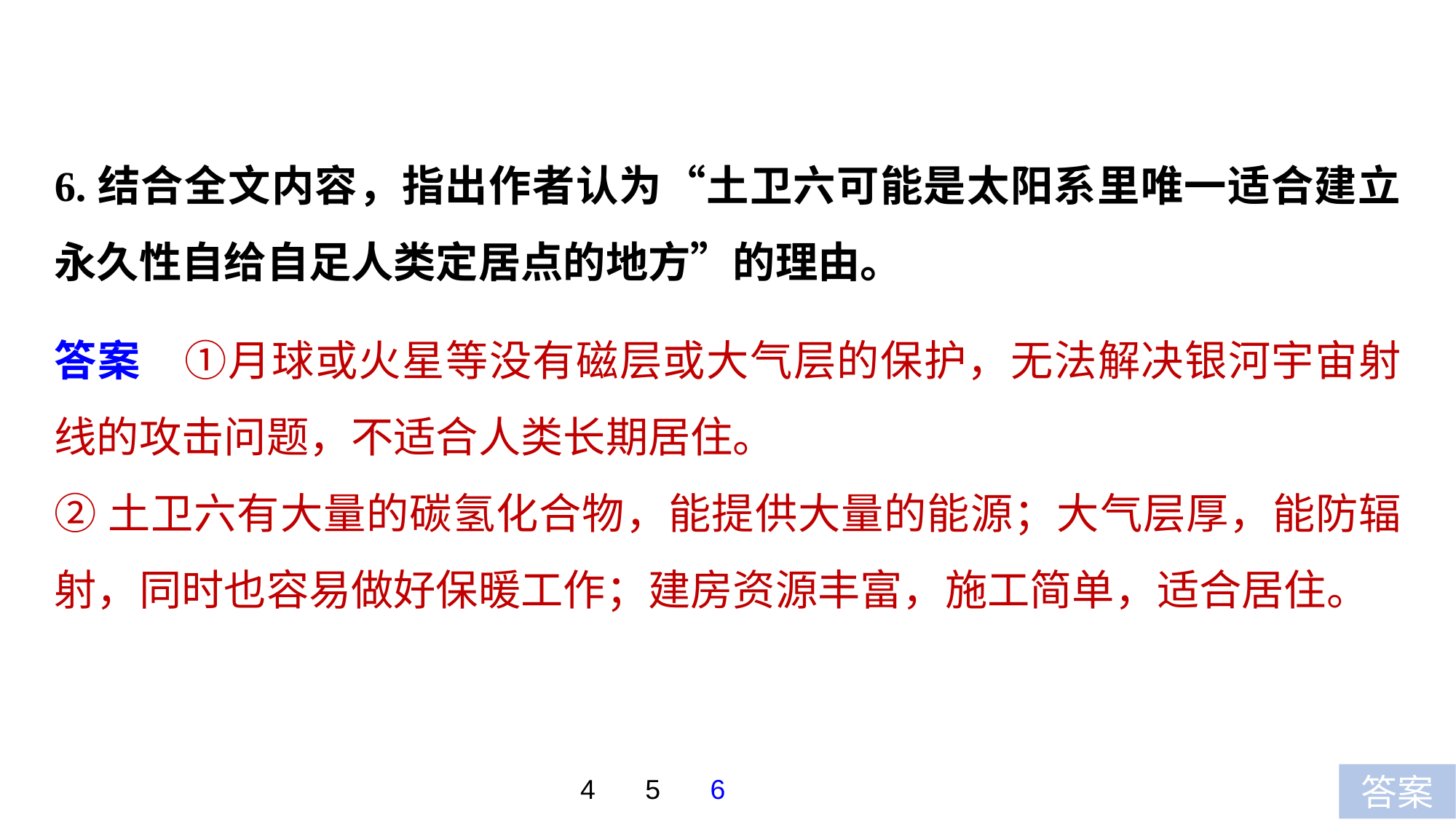

6.结合全文内容，指出作者认为“土卫六可能是太阳系里唯一适合建立永久性自给自足人类定居点的地方”的理由。
答案　①月球或火星等没有磁层或大气层的保护，无法解决银河宇宙射线的攻击问题，不适合人类长期居住。
②土卫六有大量的碳氢化合物，能提供大量的能源；大气层厚，能防辐射，同时也容易做好保暖工作；建房资源丰富，施工简单，适合居住。
4
5
6
答案